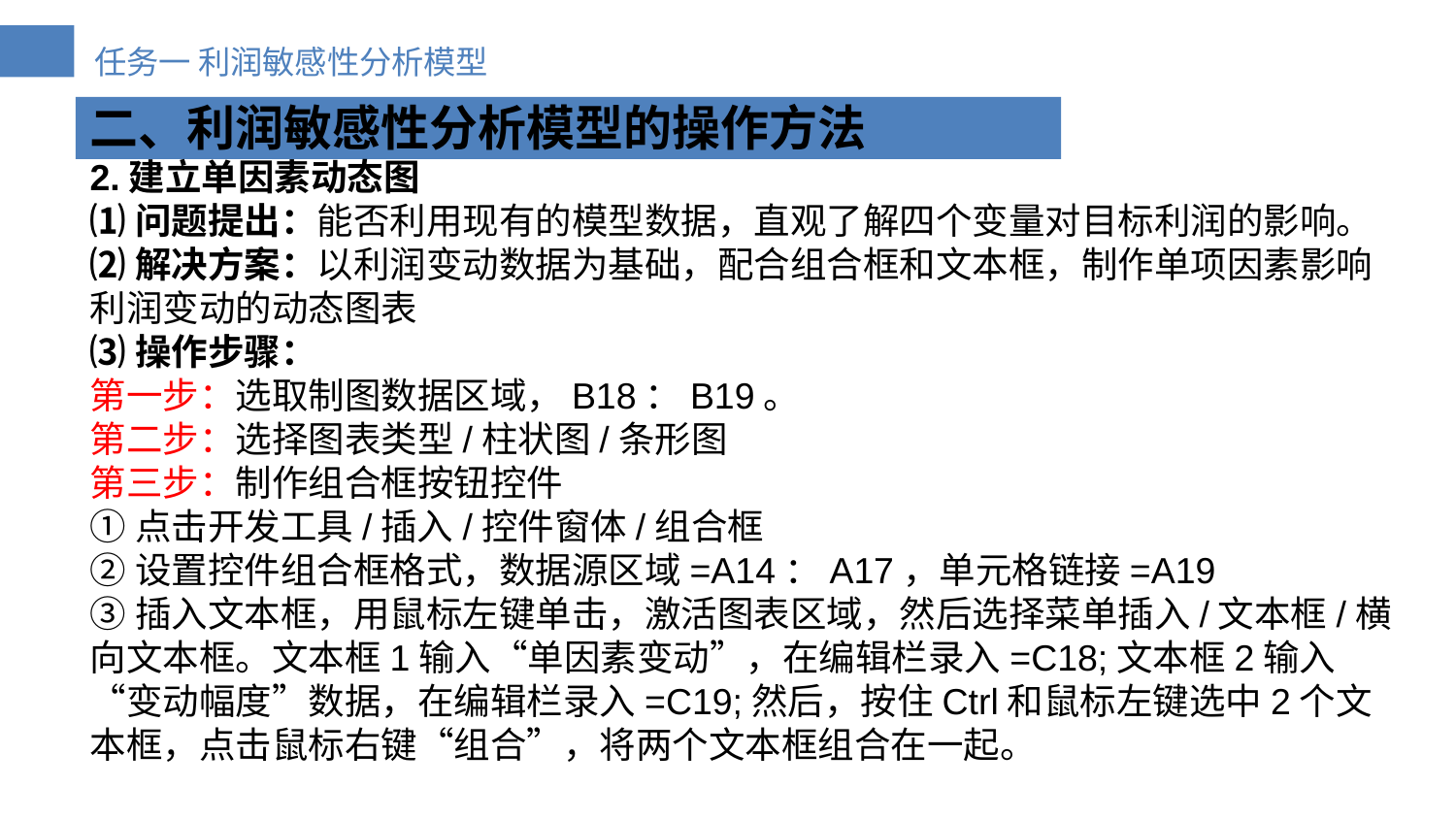

二、利润敏感性分析模型的操作方法

2.建立单因素动态图
⑴问题提出：能否利用现有的模型数据，直观了解四个变量对目标利润的影响。
⑵解决方案：以利润变动数据为基础，配合组合框和文本框，制作单项因素影响利润变动的动态图表
⑶操作步骤：
第一步：选取制图数据区域，B18：B19。
第二步：选择图表类型/柱状图/条形图
第三步：制作组合框按钮控件
①点击开发工具/插入/控件窗体/组合框
②设置控件组合框格式，数据源区域=A14：A17，单元格链接=A19
③插入文本框，用鼠标左键单击，激活图表区域，然后选择菜单插入/文本框/横向文本框。文本框1输入“单因素变动”，在编辑栏录入=C18;文本框2输入“变动幅度”数据，在编辑栏录入=C19;然后，按住Ctrl和鼠标左键选中2个文本框，点击鼠标右键“组合”，将两个文本框组合在一起。